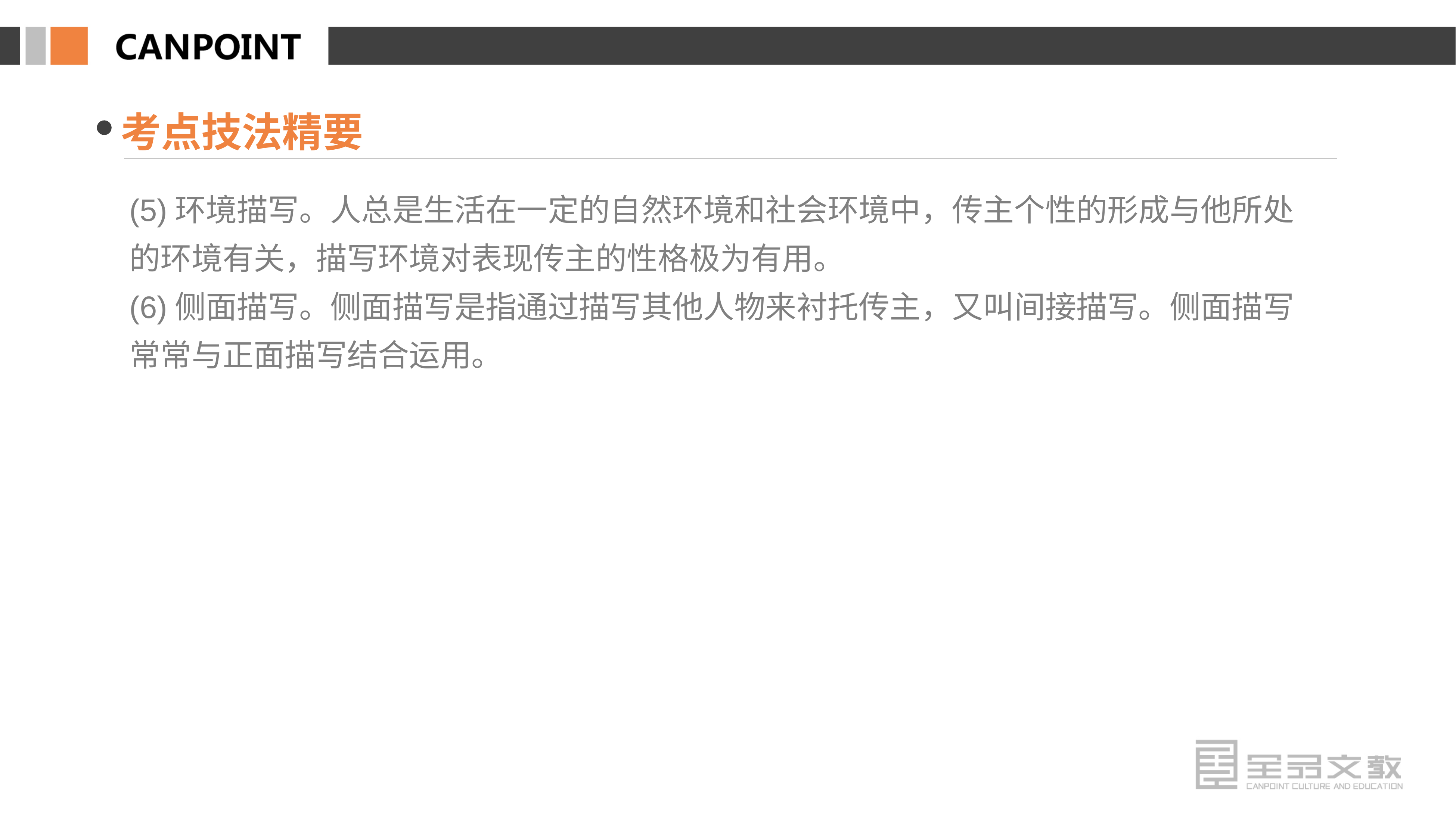

考点技法精要

(5)环境描写。人总是生活在一定的自然环境和社会环境中，传主个性的形成与他所处的环境有关，描写环境对表现传主的性格极为有用。
(6)侧面描写。侧面描写是指通过描写其他人物来衬托传主，又叫间接描写。侧面描写常常与正面描写结合运用。